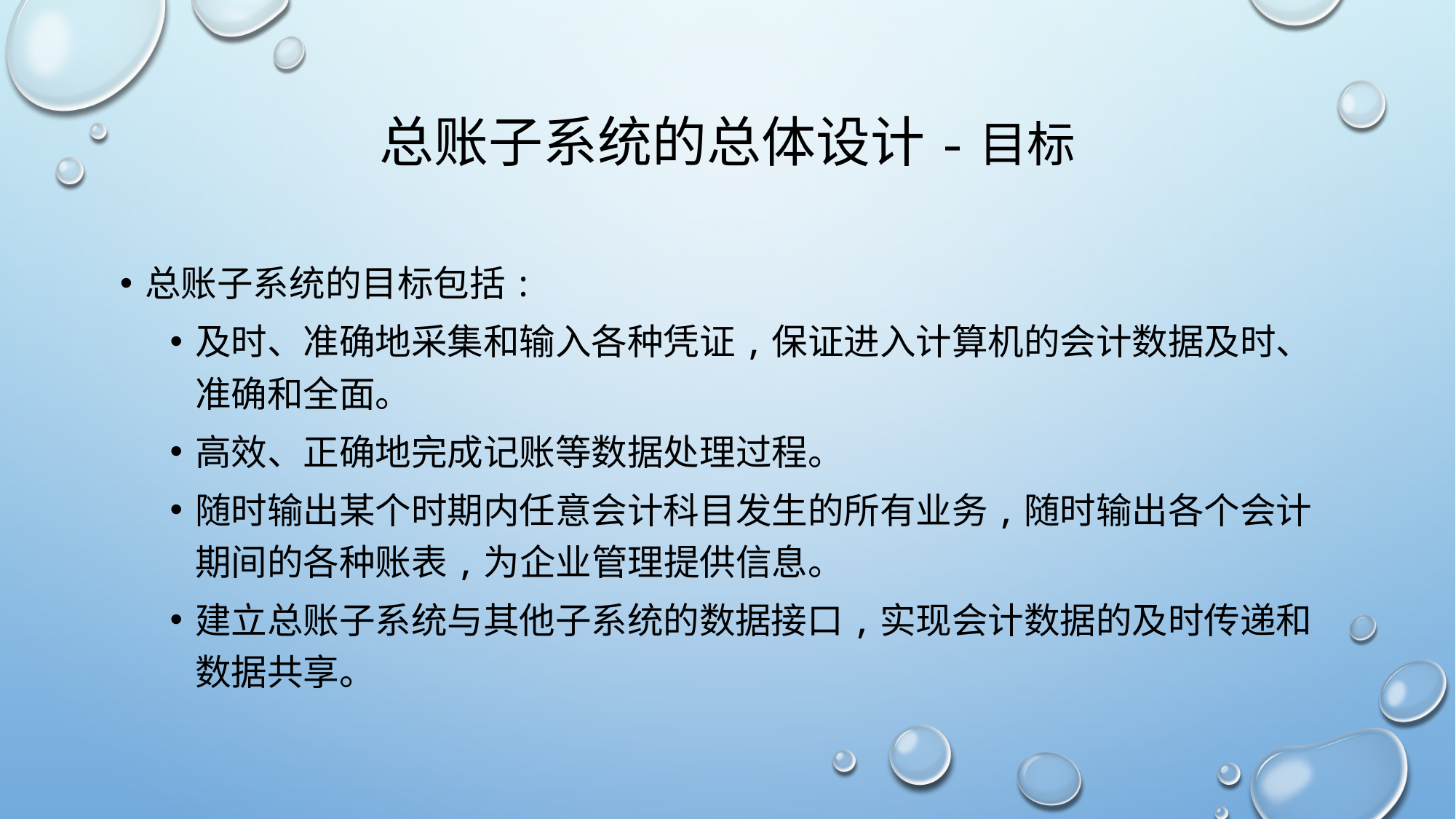

# 总账子系统的总体设计-目标
总账子系统的目标包括:
及时、准确地采集和输入各种凭证,保证进入计算机的会计数据及时、准确和全面。
高效、正确地完成记账等数据处理过程。
随时输出某个时期内任意会计科目发生的所有业务,随时输出各个会计期间的各种账表,为企业管理提供信息。
建立总账子系统与其他子系统的数据接口,实现会计数据的及时传递和数据共享。